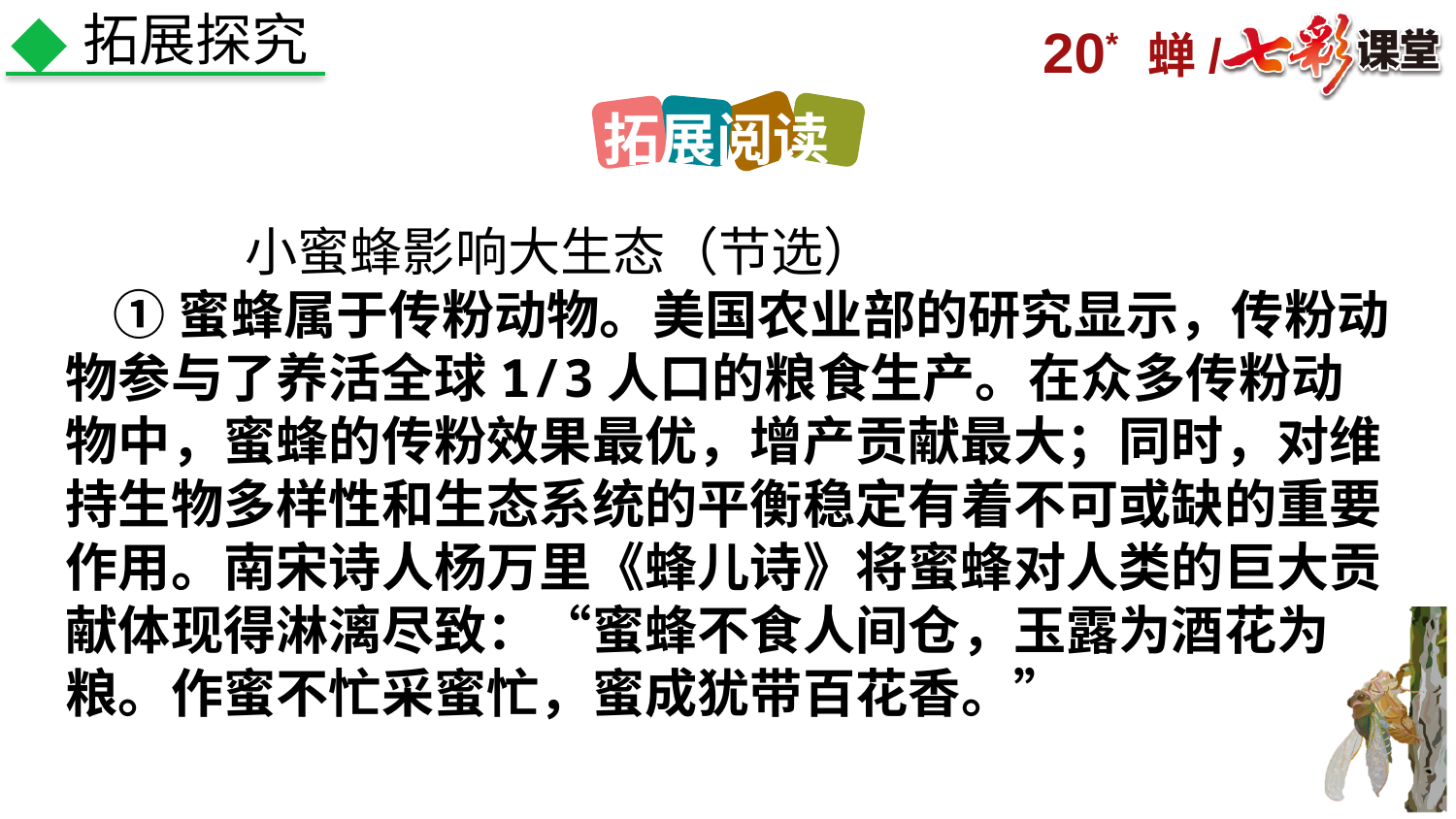

拓展探究

拓展阅读

              小蜜蜂影响大生态（节选）
    ①蜜蜂属于传粉动物。美国农业部的研究显示，传粉动物参与了养活全球1/3人口的粮食生产。在众多传粉动物中，蜜蜂的传粉效果最优，增产贡献最大；同时，对维持生物多样性和生态系统的平衡稳定有着不可或缺的重要作用。南宋诗人杨万里《蜂儿诗》将蜜蜂对人类的巨大贡献体现得淋漓尽致：“蜜蜂不食人间仓，玉露为酒花为
粮。作蜜不忙采蜜忙，蜜成犹带百花香。”